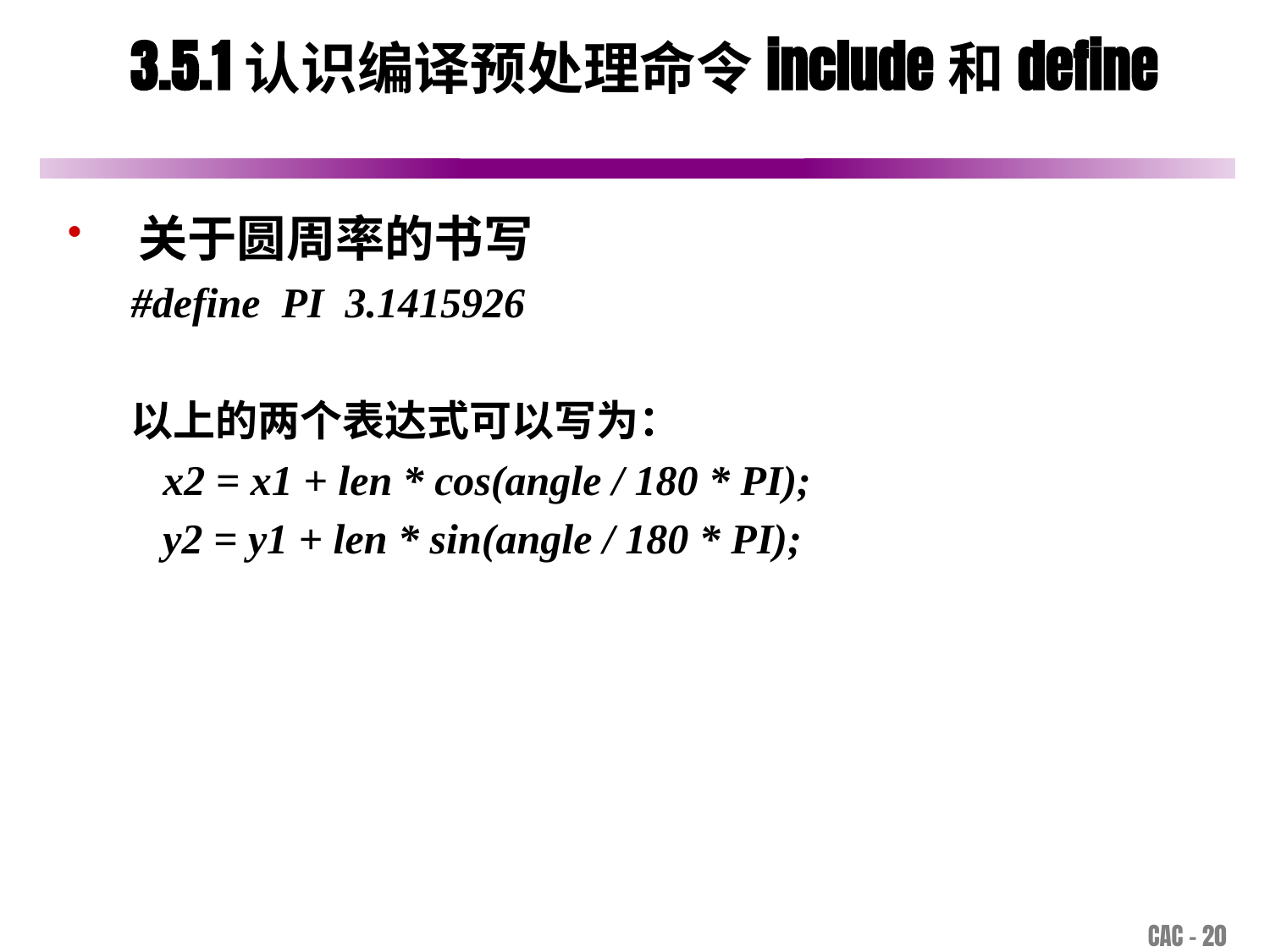

# 3.5.1认识编译预处理命令include和define
 关于圆周率的书写
#define  PI  3.1415926

以上的两个表达式可以写为：
   x2 = x1 + len * cos(angle / 180 * PI);
   y2 = y1 + len * sin(angle / 180 * PI);
20